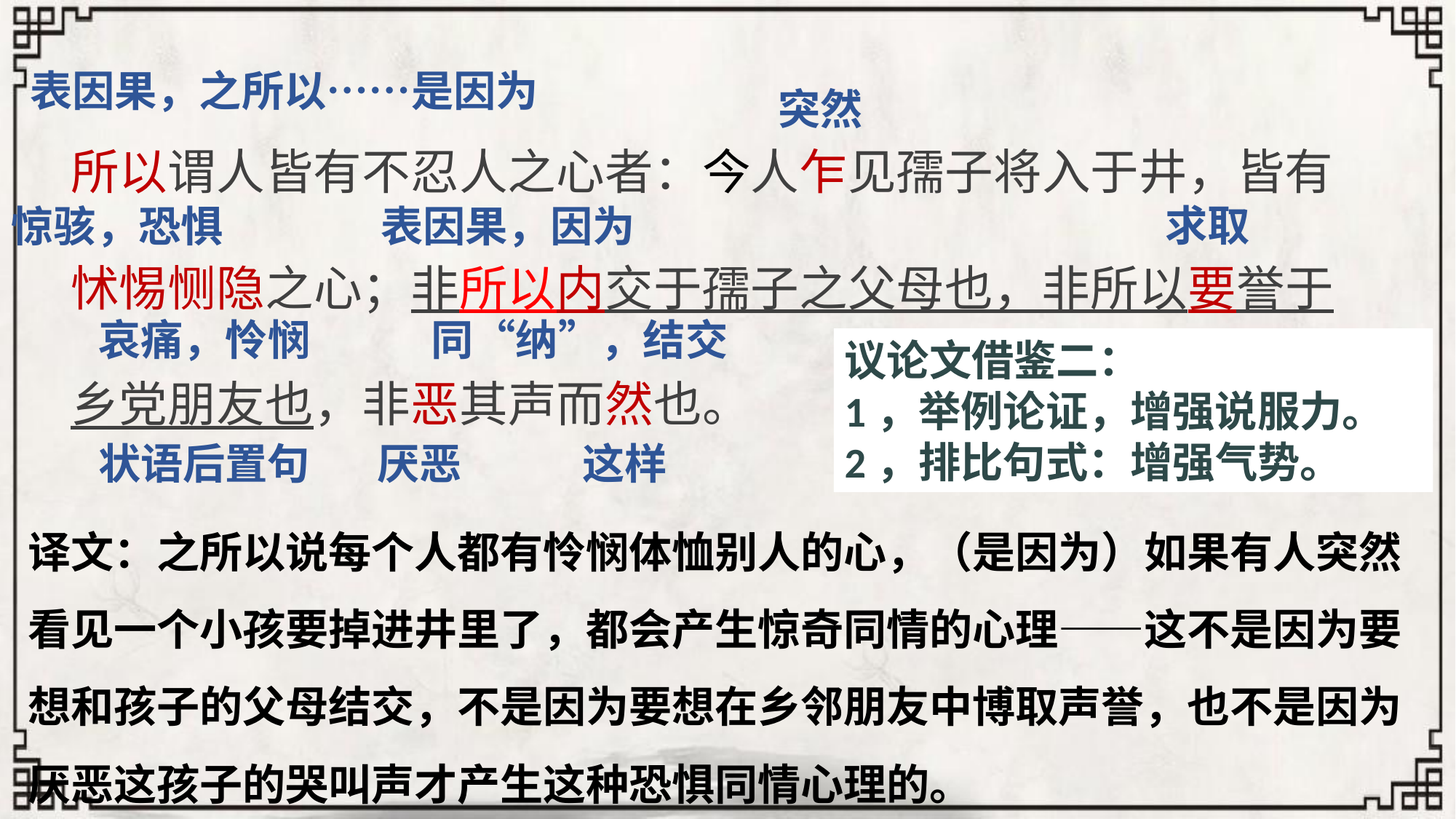

表因果，之所以……是因为
突然
所以谓人皆有不忍人之心者：今人乍见孺子将入于井，皆有怵惕恻隐之心；非所以内交于孺子之父母也，非所以要誉于乡党朋友也，非恶其声而然也。
求取
惊骇，恐惧

表因果，因为
哀痛，怜悯
同“纳”，结交
议论文借鉴二：
1，举例论证，增强说服力。
2，排比句式：增强气势。
状语后置句
厌恶
这样
译文：之所以说每个人都有怜悯体恤别人的心，（是因为）如果有人突然看见一个小孩要掉进井里了，都会产生惊奇同情的心理——这不是因为要想和孩子的父母结交，不是因为要想在乡邻朋友中博取声誉，也不是因为厌恶这孩子的哭叫声才产生这种恐惧同情心理的。